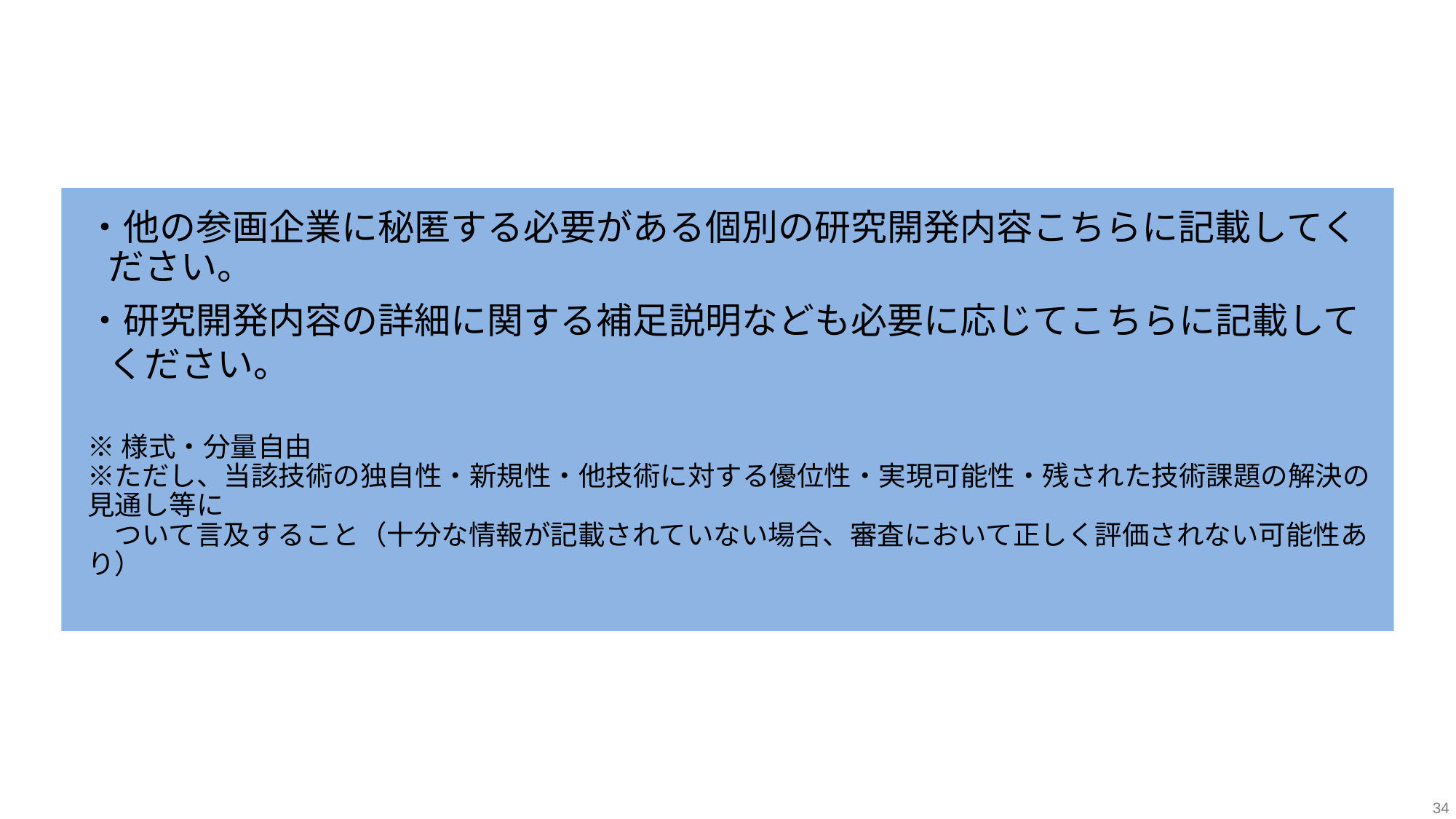

・他の参画企業に秘匿する必要がある個別の研究開発内容こちらに記載してください。
・研究開発内容の詳細に関する補足説明なども必要に応じてこちらに記載してください。
※様式・分量自由
※ただし、当該技術の独自性・新規性・他技術に対する優位性・実現可能性・残された技術課題の解決の見通し等に
　ついて言及すること（十分な情報が記載されていない場合、審査において正しく評価されない可能性あり）